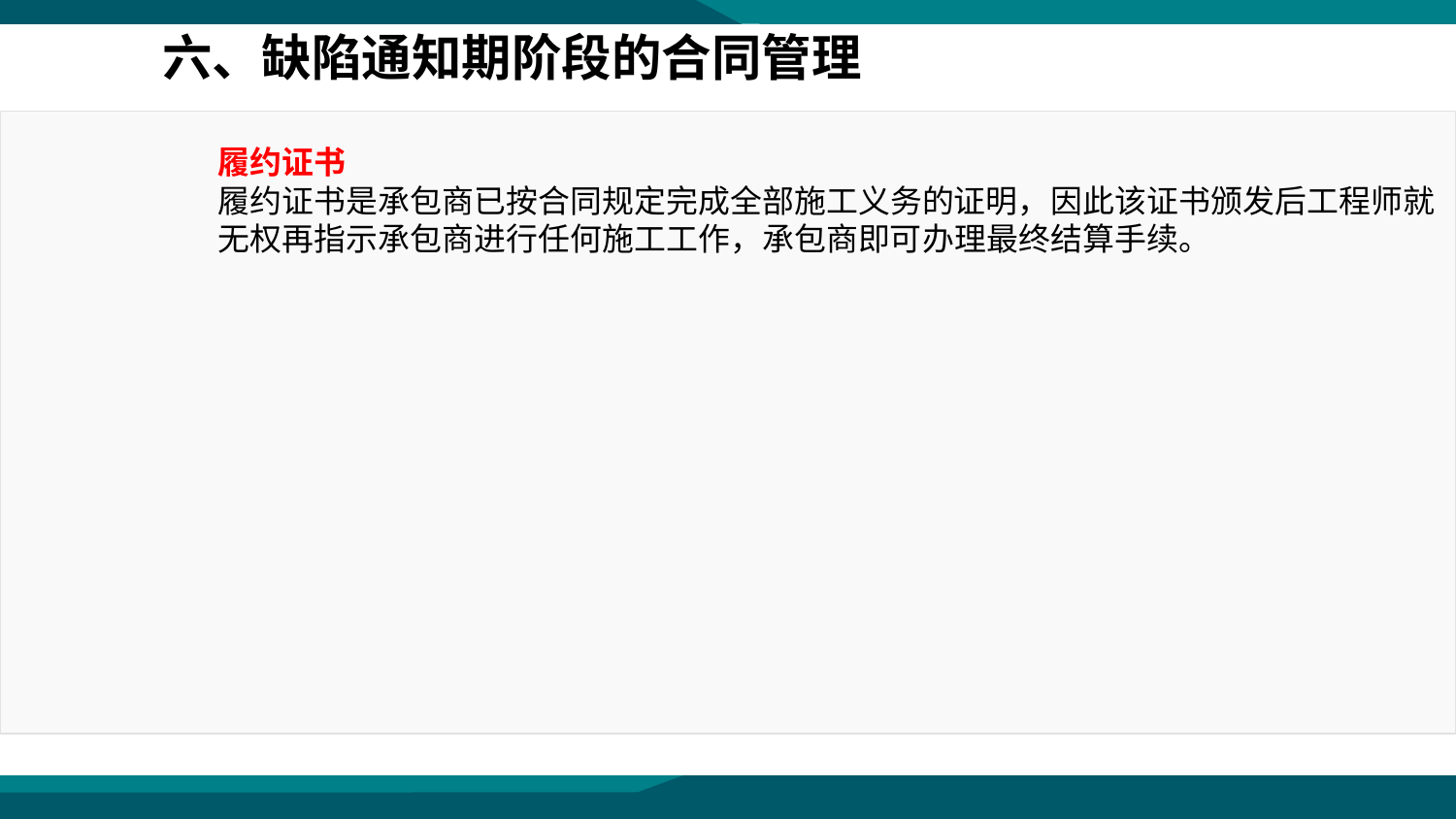

六、缺陷通知期阶段的合同管理
履约证书
履约证书是承包商已按合同规定完成全部施工义务的证明，因此该证书颁发后工程师就无权再指示承包商进行任何施工工作，承包商即可办理最终结算手续。